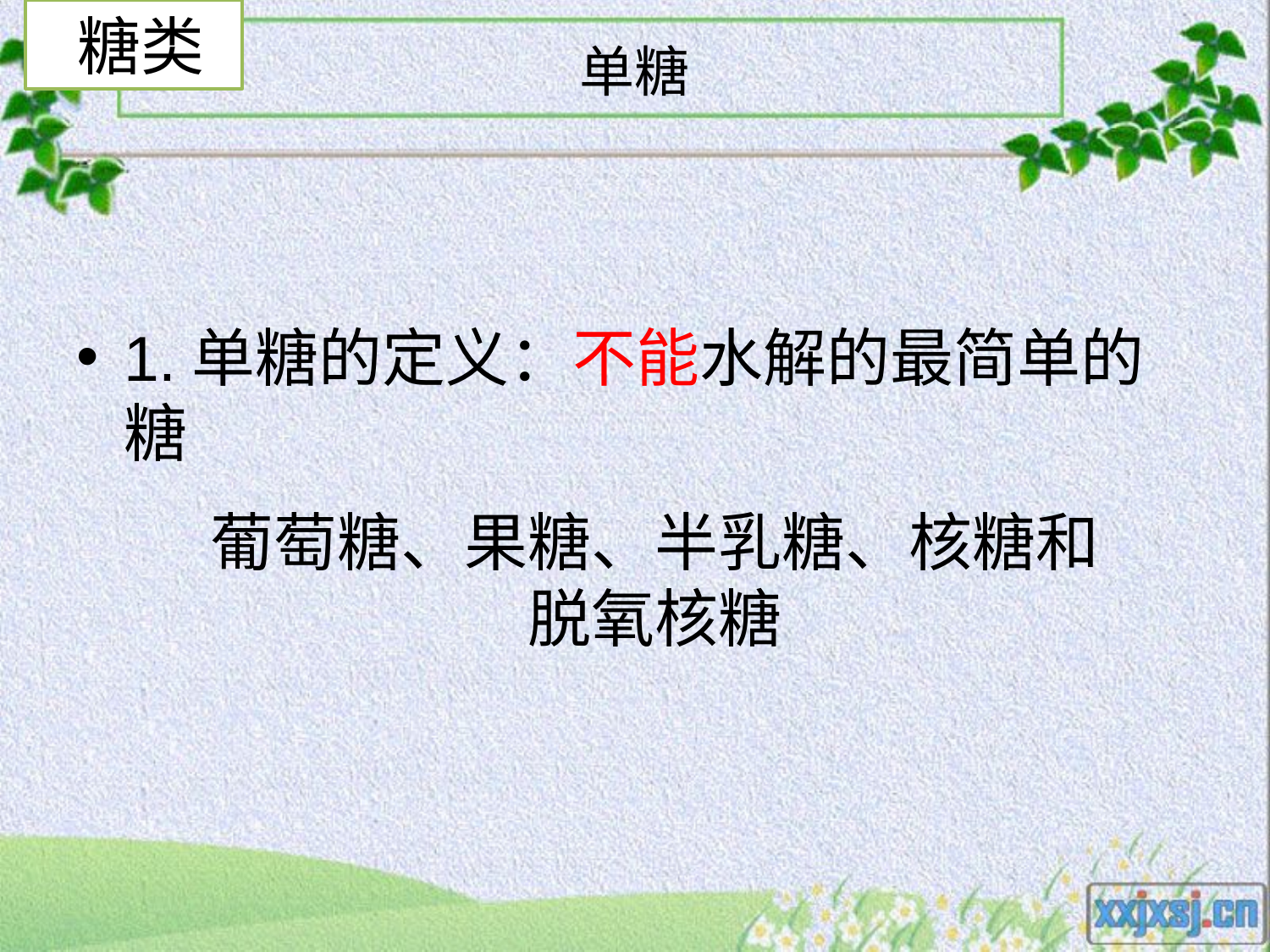

糖类
# 单糖

1.单糖的定义：不能水解的最简单的糖

葡萄糖、果糖、半乳糖、核糖和脱氧核糖